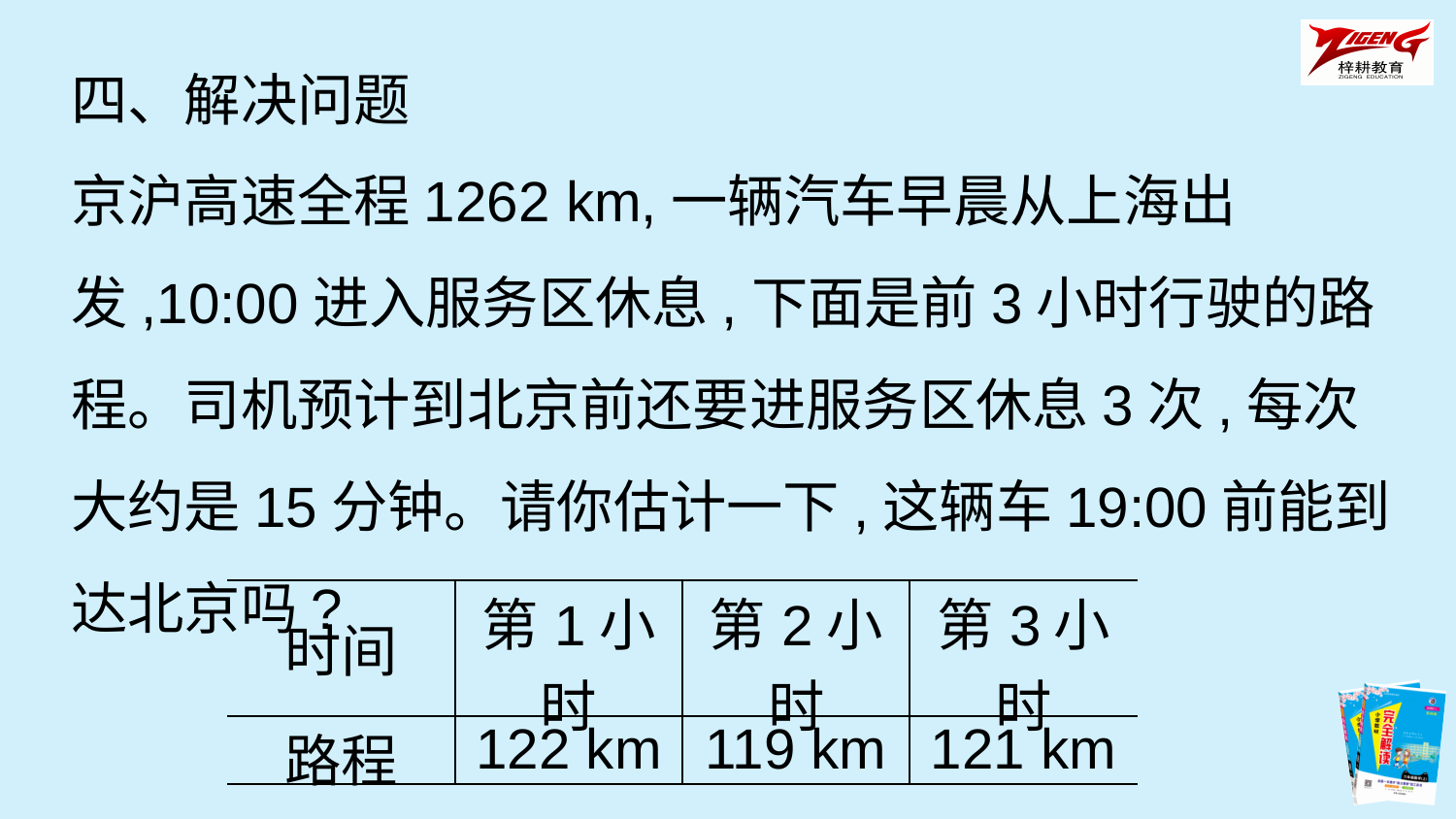

四、解决问题
京沪高速全程1262 km,一辆汽车早晨从上海出发,10:00进入服务区休息,下面是前3小时行驶的路程。司机预计到北京前还要进服务区休息3次,每次大约是15分钟。请你估计一下,这辆车19:00前能到达北京吗?
| 时间 | 第1小时 | 第2小时 | 第3小时 |
| --- | --- | --- | --- |
| 路程 | 122 km | 119 km | 121 km |